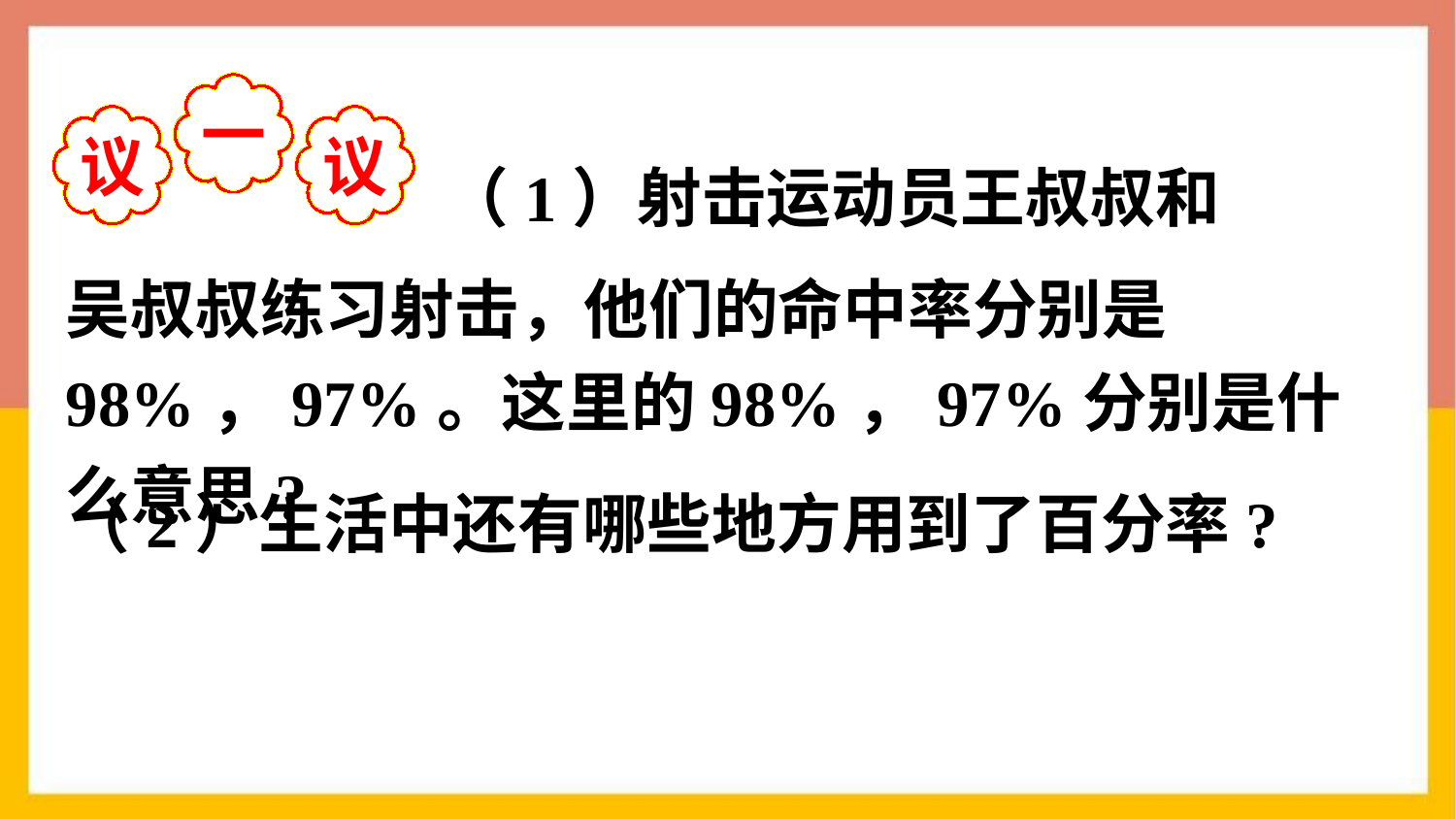

一

议
议
         （1）射击运动员王叔叔和
吴叔叔练习射击，他们的命中率分别是98%，97%。这里的98%，97%分别是什么意思?
（2）生活中还有哪些地方用到了百分率?